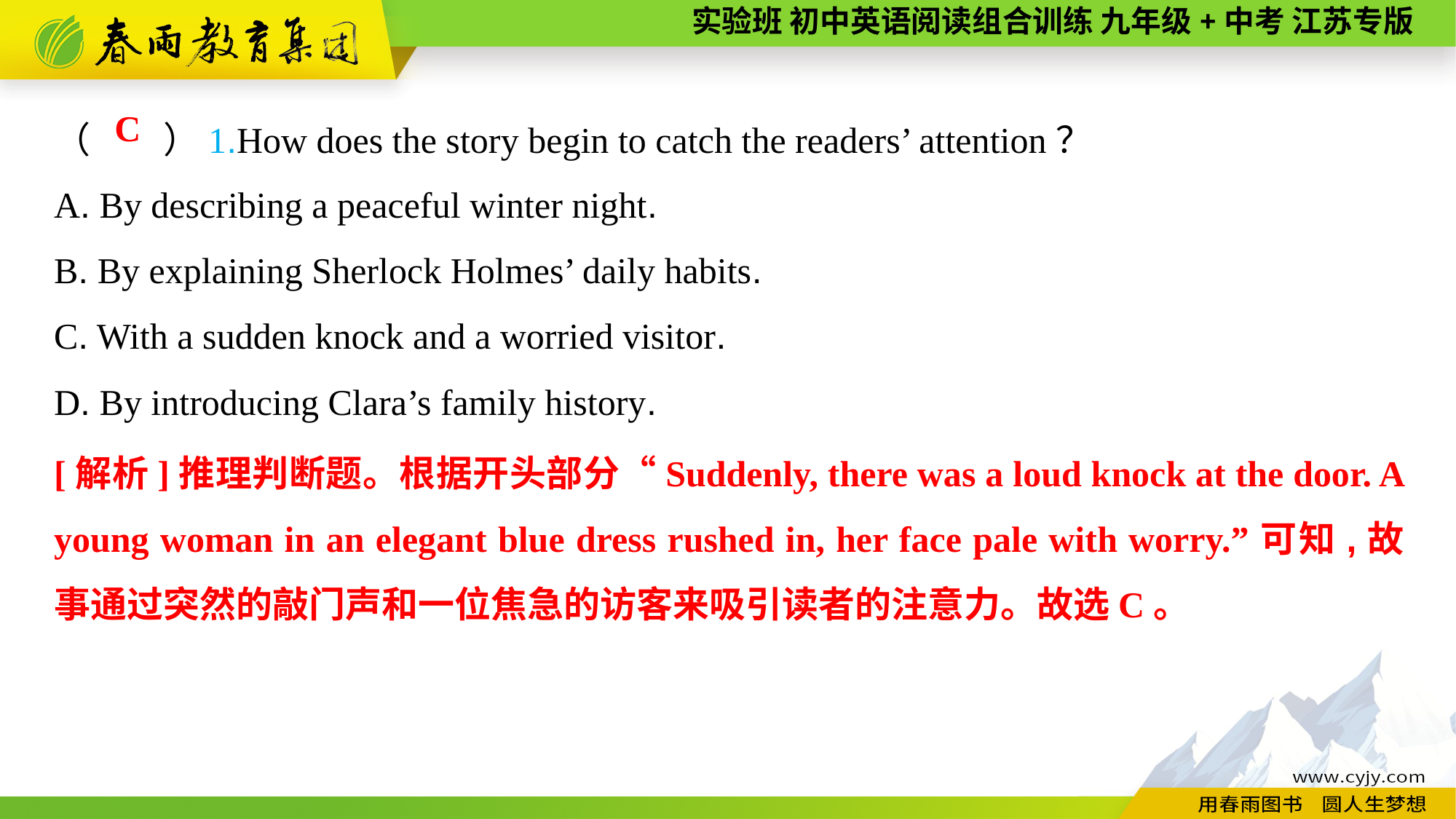

（　　）1.How does the story begin to catch the readers’ attention？
A. By describing a peaceful winter night.
B. By explaining Sherlock Holmes’ daily habits.
C. With a sudden knock and a worried visitor.
D. By introducing Clara’s family history.
C
[解析]推理判断题。根据开头部分“Suddenly, there was a loud knock at the door. A young woman in an elegant blue dress rushed in, her face pale with worry.”可知,故事通过突然的敲门声和一位焦急的访客来吸引读者的注意力。故选C。